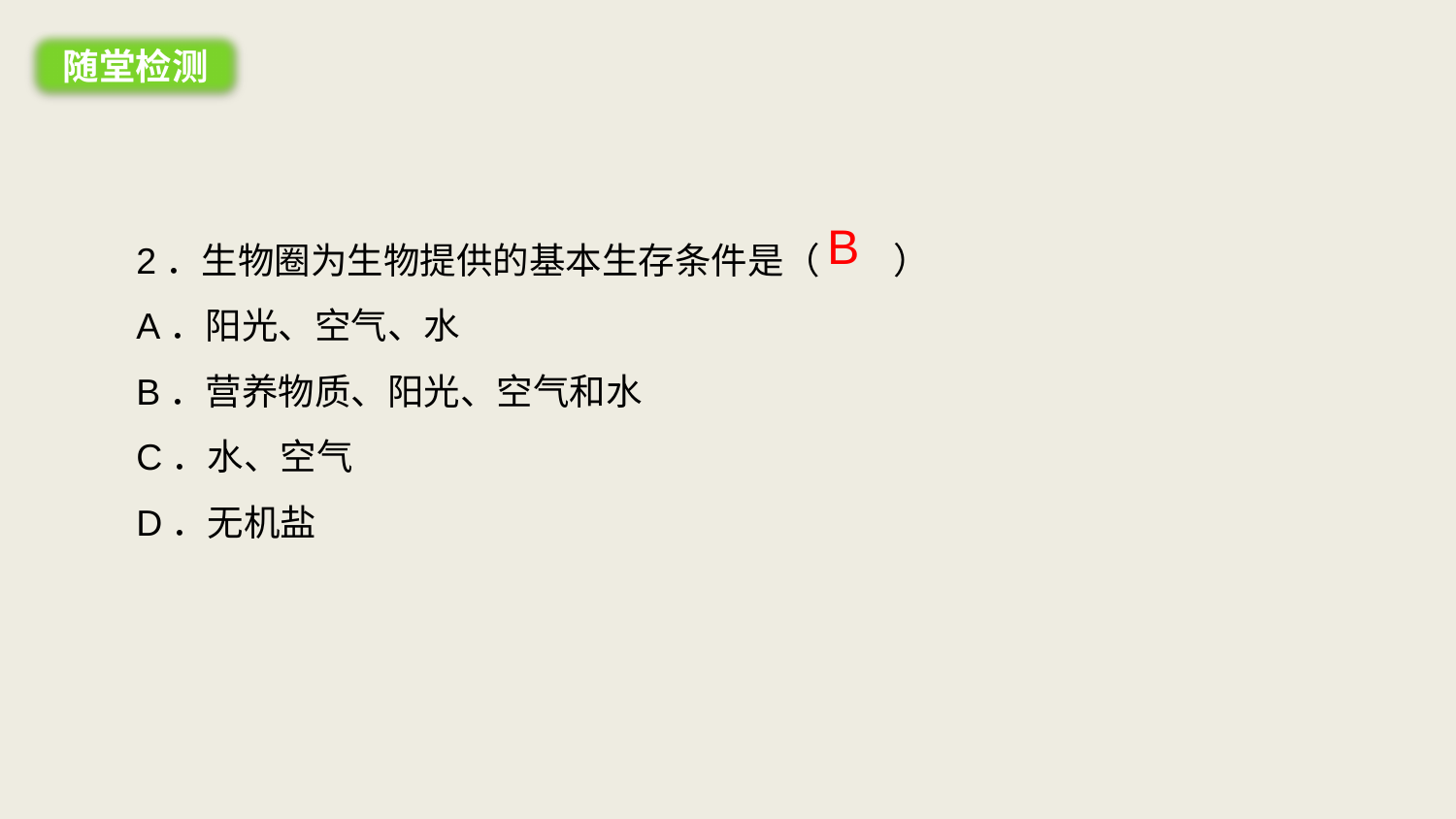

随堂检测
B
2．生物圈为生物提供的基本生存条件是（　　）
A．阳光、空气、水
B．营养物质、阳光、空气和水
C．水、空气
D．无机盐